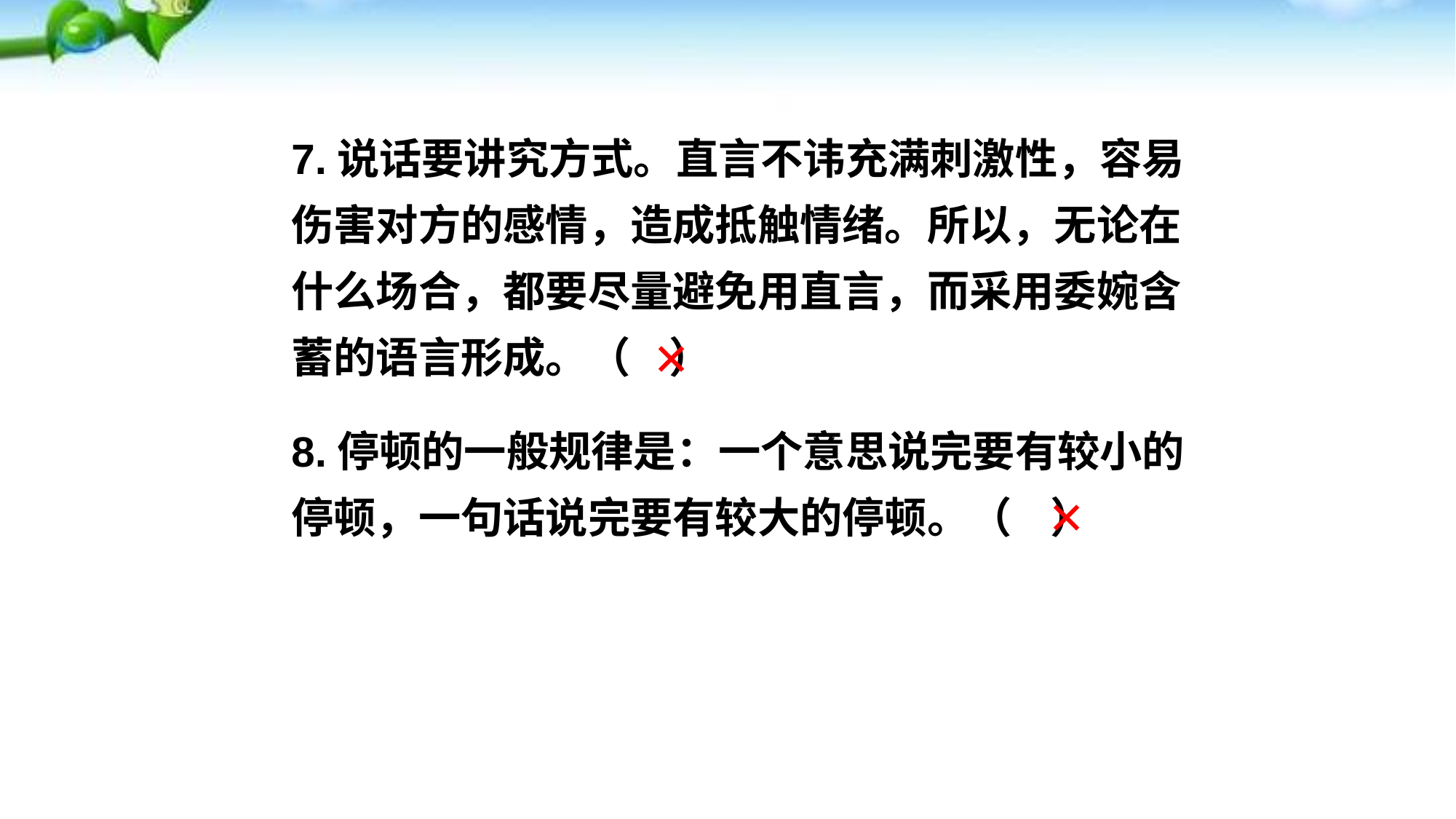

7.说话要讲究方式。直言不讳充满刺激性，容易伤害对方的感情，造成抵触情绪。所以，无论在什么场合，都要尽量避免用直言，而采用委婉含蓄的语言形成。（    ）
8.停顿的一般规律是：一个意思说完要有较小的停顿，一句话说完要有较大的停顿。（    ）
✕
✕